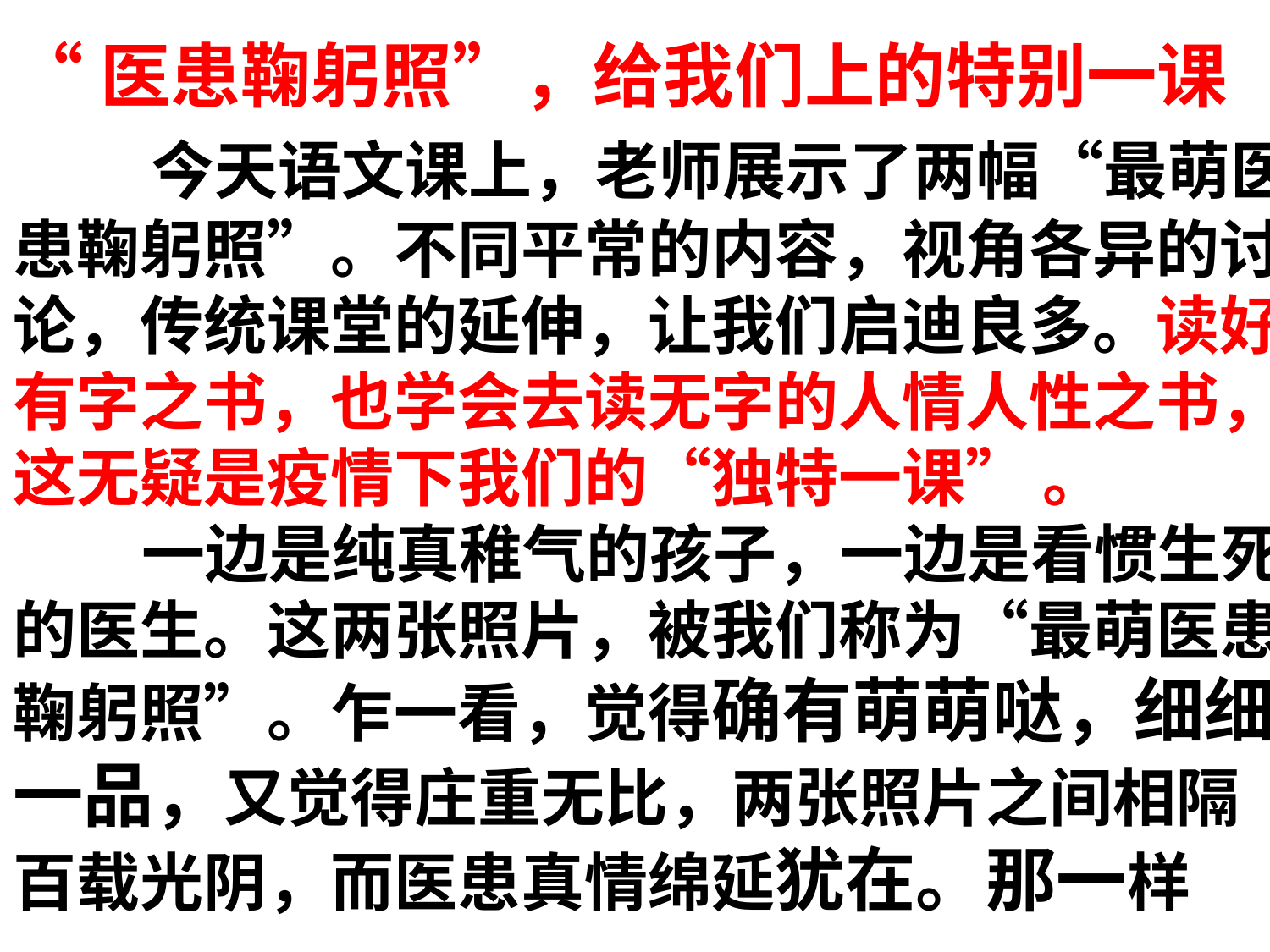

# “医患鞠躬照”，给我们上的特别一课 今天语文课上，老师展示了两幅“最萌医患鞠躬照”。不同平常的内容，视角各异的讨论，传统课堂的延伸，让我们启迪良多。读好有字之书，也学会去读无字的人情人性之书，这无疑是疫情下我们的“独特一课” 。        一边是纯真稚气的孩子，一边是看惯生死的医生。这两张照片，被我们称为“最萌医患鞠躬照”。乍一看，觉得确有萌萌哒，细细一品，又觉得庄重无比，两张照片之间相隔百载光阴，而医患真情绵延犹在。那一样